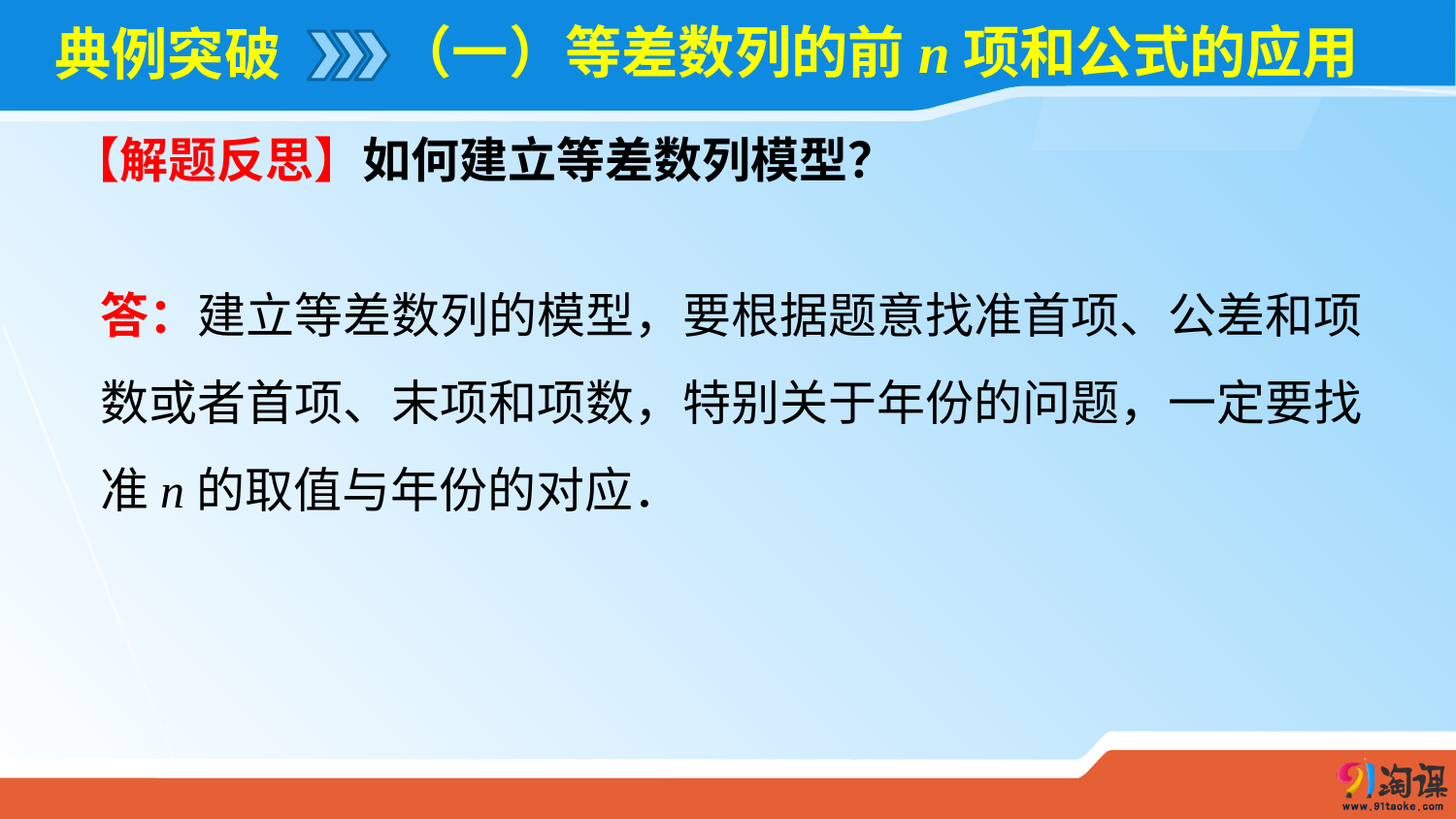

（一）等差数列的前n项和公式的应用
# 典例突破
【解题反思】如何建立等差数列模型？

答：建立等差数列的模型，要根据题意找准首项、公差和项数或者首项、末项和项数，特别关于年份的问题，一定要找准n的取值与年份的对应．